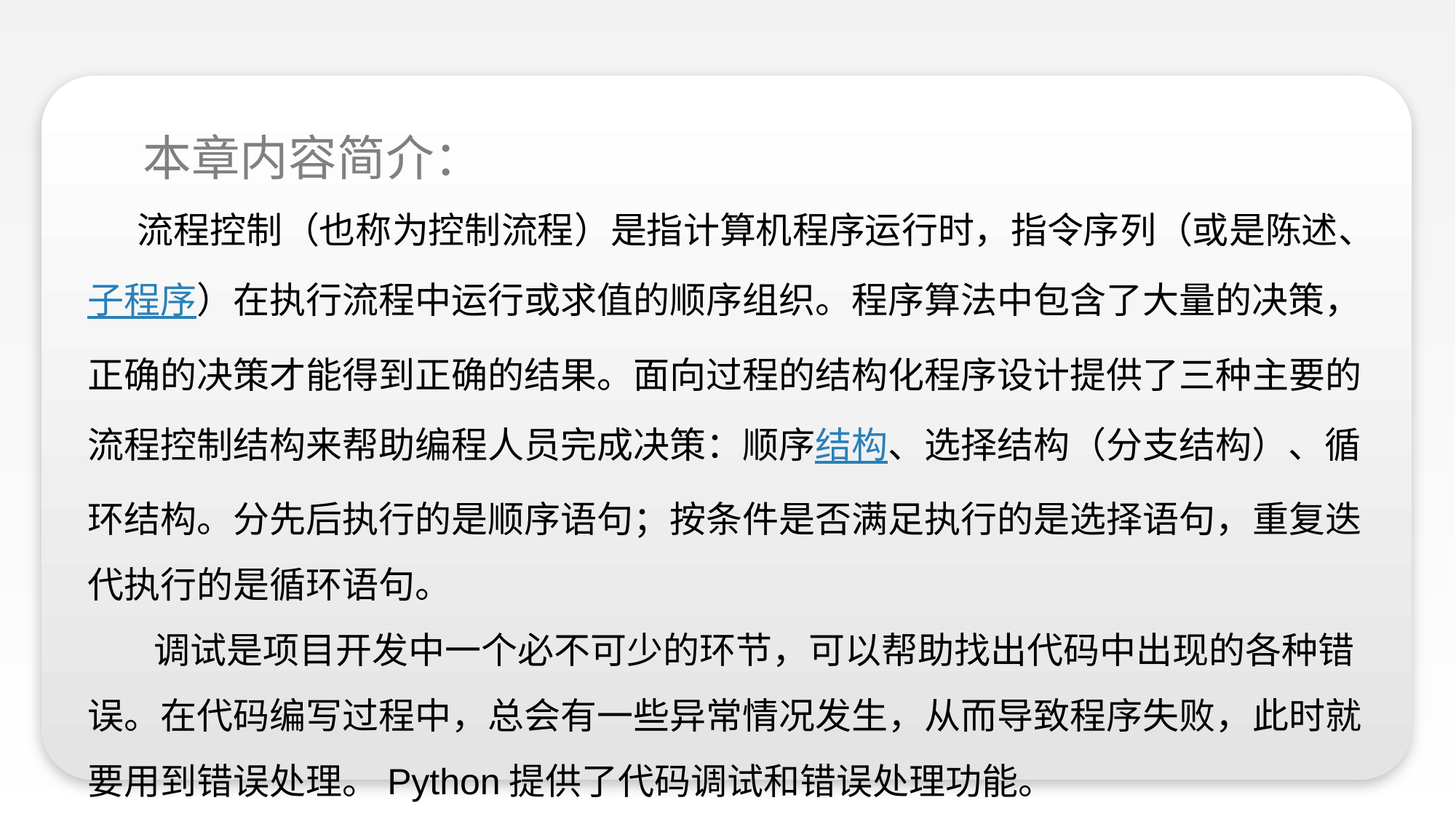

本章内容简介：
       流程控制（也称为控制流程）是指计算机程序运行时，指令序列（或是陈述、子程序）在执行流程中运行或求值的顺序组织。程序算法中包含了大量的决策，正确的决策才能得到正确的结果。面向过程的结构化程序设计提供了三种主要的流程控制结构来帮助编程人员完成决策：顺序结构、选择结构（分支结构）、循环结构。分先后执行的是顺序语句；按条件是否满足执行的是选择语句，重复迭代执行的是循环语句。
       调试是项目开发中一个必不可少的环节，可以帮助找出代码中出现的各种错误。在代码编写过程中，总会有一些异常情况发生，从而导致程序失败，此时就要用到错误处理。Python提供了代码调试和错误处理功能。